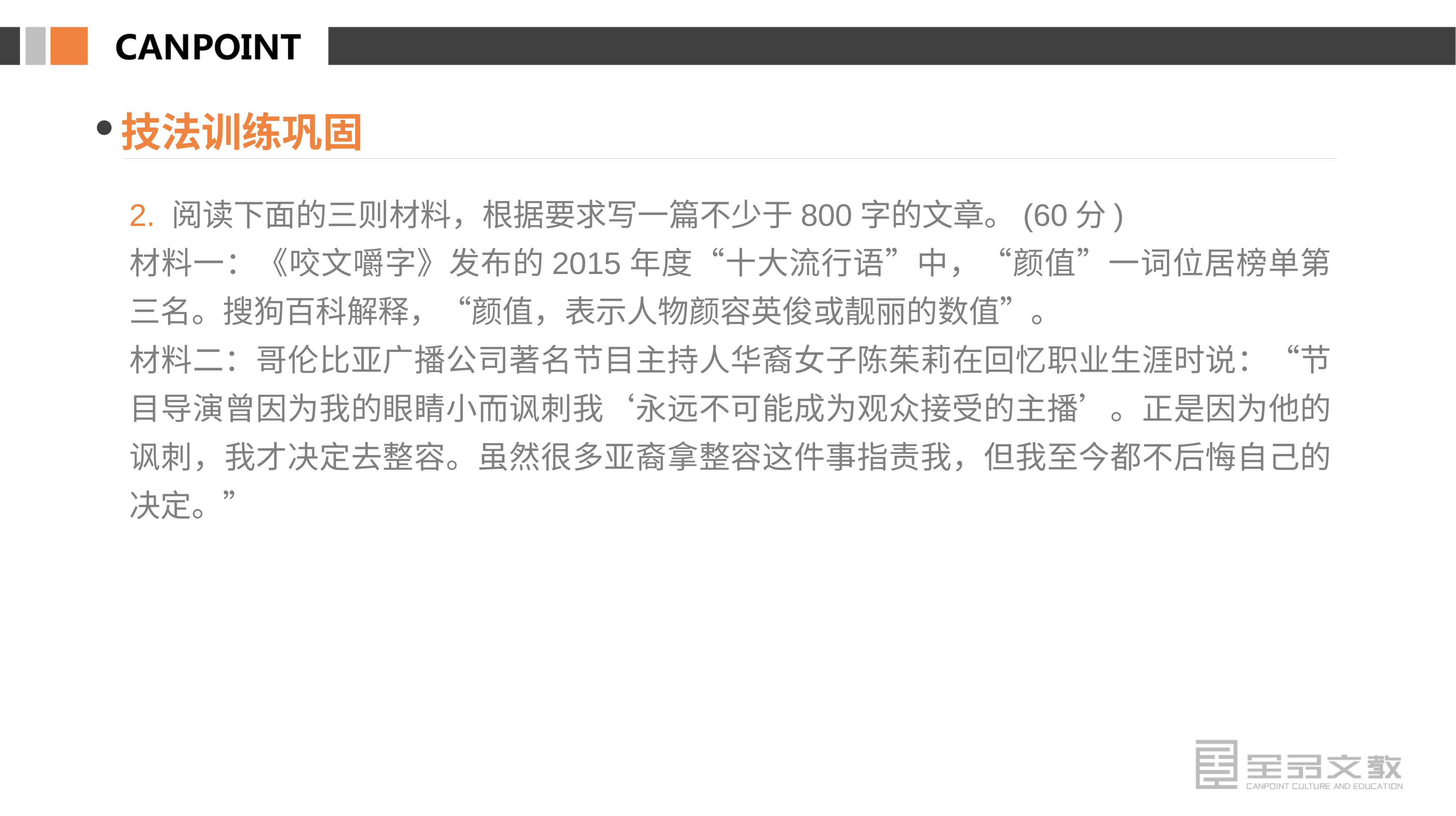

技法训练巩固

2. 阅读下面的三则材料，根据要求写一篇不少于800字的文章。(60分)
材料一：《咬文嚼字》发布的2015年度“十大流行语”中，“颜值”一词位居榜单第三名。搜狗百科解释，“颜值，表示人物颜容英俊或靓丽的数值”。
材料二：哥伦比亚广播公司著名节目主持人华裔女子陈茱莉在回忆职业生涯时说：“节目导演曾因为我的眼睛小而讽刺我‘永远不可能成为观众接受的主播’。正是因为他的讽刺，我才决定去整容。虽然很多亚裔拿整容这件事指责我，但我至今都不后悔自己的决定。”